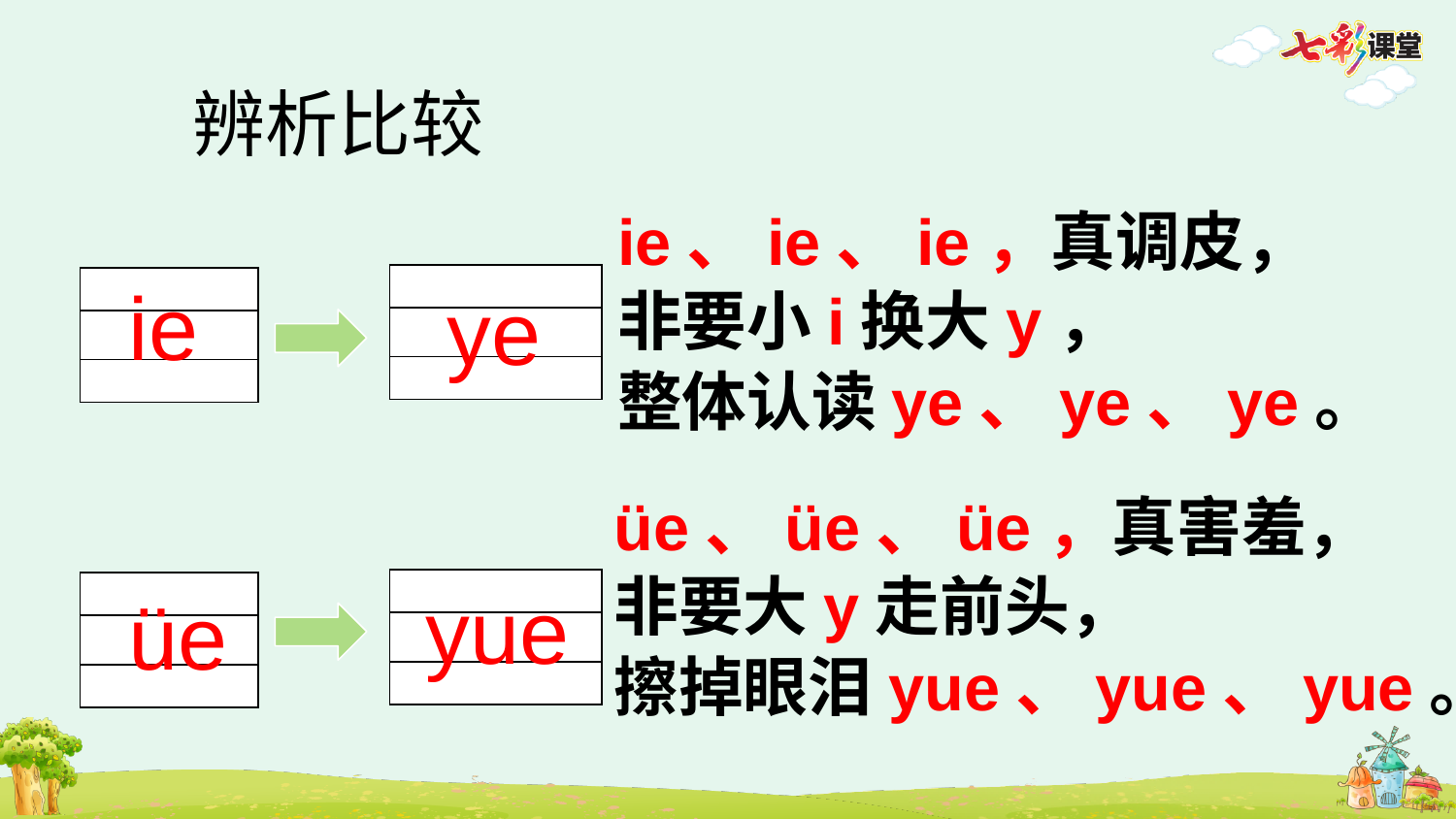

辨析比较
ie、ie、ie，真调皮，
非要小i换大y，
整体认读ye、ye、ye。
ie
|  |
| --- |
|  |
|  |
|  |
| --- |
|  |
|  |
ye

üe、üe、üe，真害羞，
非要大y走前头，
擦掉眼泪yue、yue、yue。
yue
|  |
| --- |
|  |
|  |
|  |
| --- |
|  |
|  |
üe